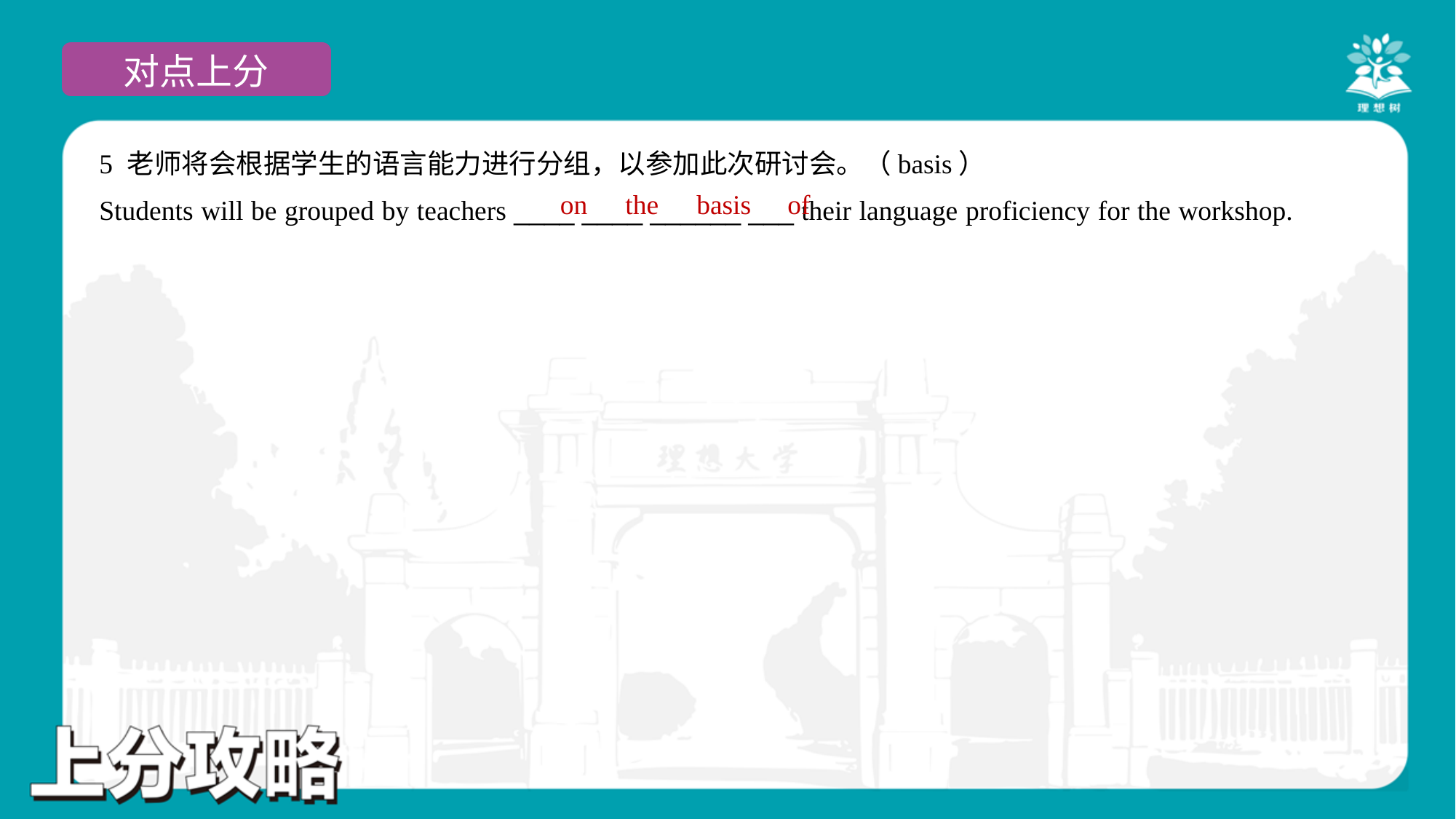

5 老师将会根据学生的语言能力进行分组，以参加此次研讨会。（basis）
Students will be grouped by teachers ____ ____ ______ ___ their language proficiency for the workshop.
on
the
basis
of